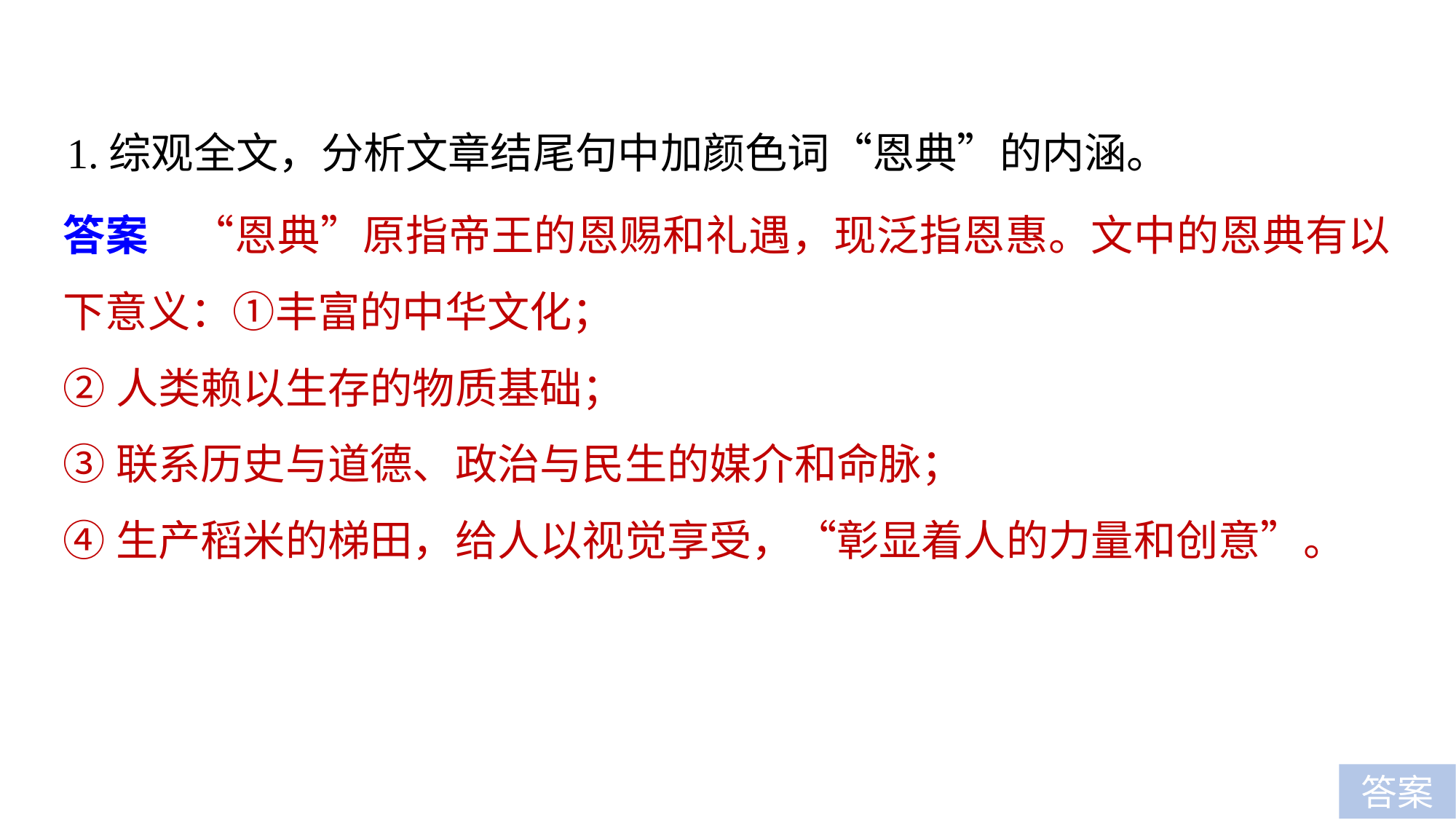

1.综观全文，分析文章结尾句中加颜色词“恩典”的内涵。
答案　“恩典”原指帝王的恩赐和礼遇，现泛指恩惠。文中的恩典有以下意义：①丰富的中华文化；
②人类赖以生存的物质基础；
③联系历史与道德、政治与民生的媒介和命脉；
④生产稻米的梯田，给人以视觉享受，“彰显着人的力量和创意”。
答案